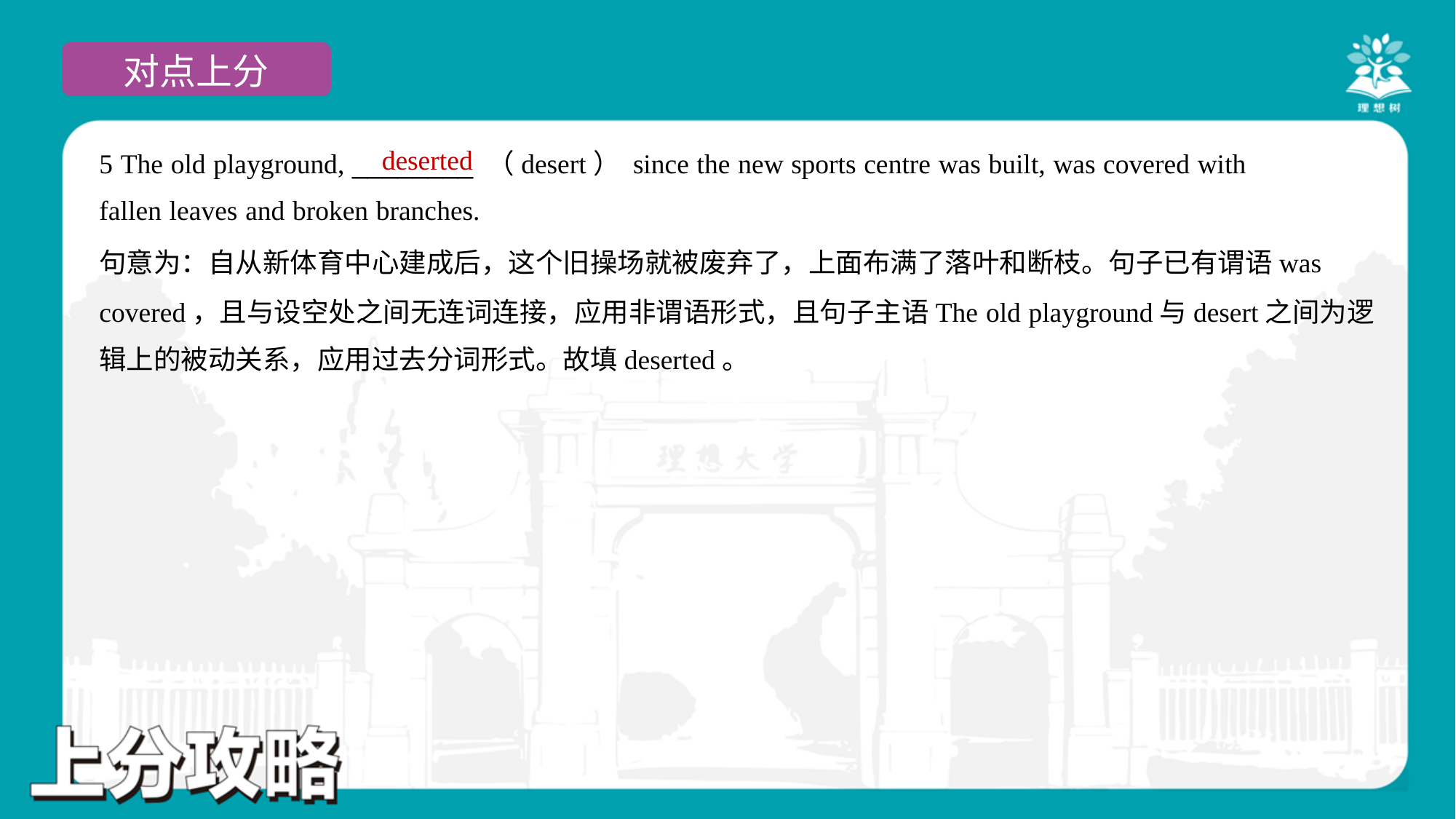

deserted
5 The old playground, ________ （desert） since the new sports centre was built, was covered with
fallen leaves and broken branches.
句意为：自从新体育中心建成后，这个旧操场就被废弃了，上面布满了落叶和断枝。句子已有谓语was
covered，且与设空处之间无连词连接，应用非谓语形式，且句子主语The old playground与desert之间为逻
辑上的被动关系，应用过去分词形式。故填deserted。